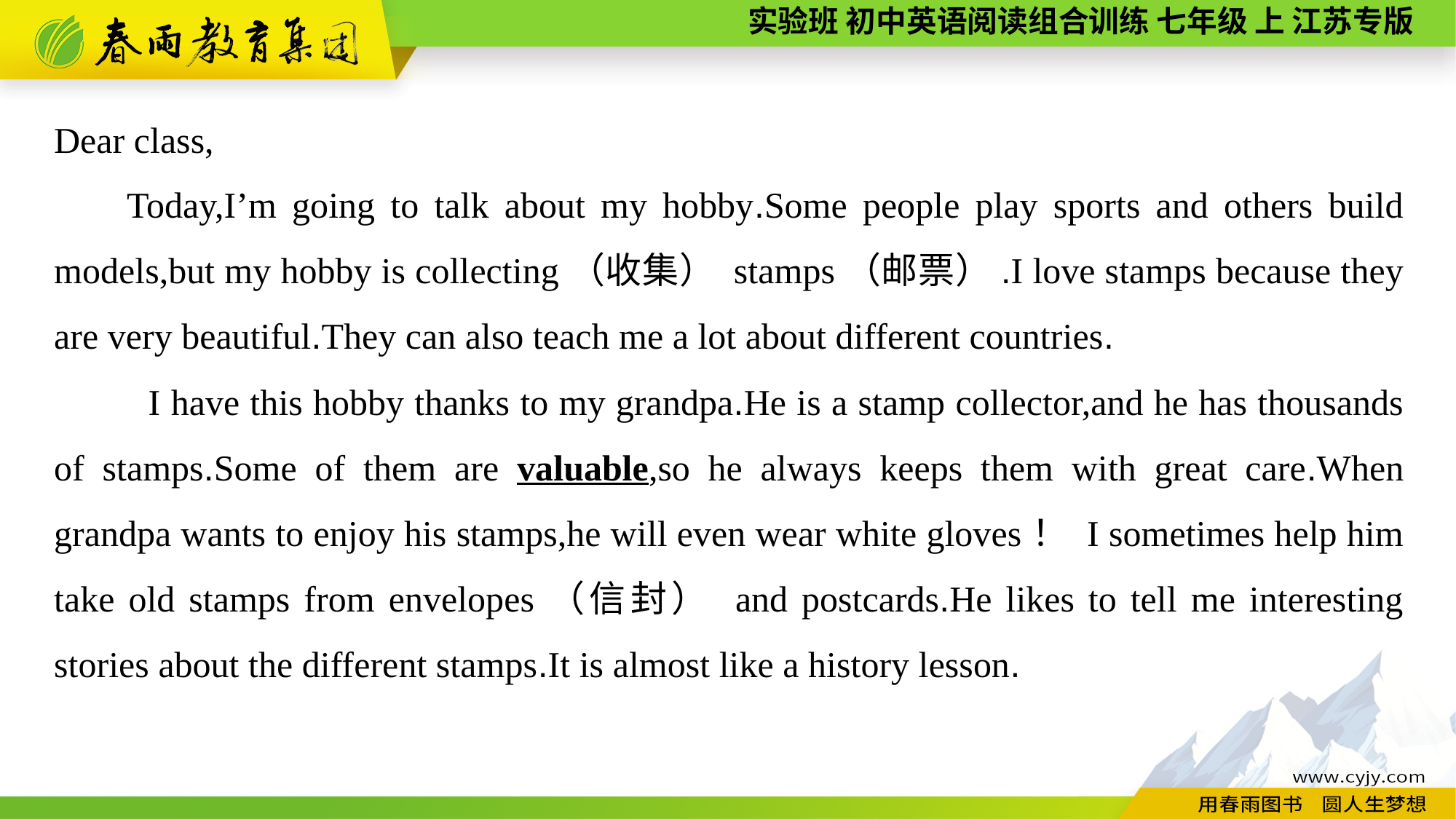

Dear class,
Today,I’m going to talk about my hobby.Some people play sports and others build models,but my hobby is collecting（收集） stamps（邮票）.I love stamps because they are very beautiful.They can also teach me a lot about different countries.
         I have this hobby thanks to my grandpa.He is a stamp collector,and he has thousands of stamps.Some of them are valuable,so he always keeps them with great care.When grandpa wants to enjoy his stamps,he will even wear white gloves！ I sometimes help him take old stamps from envelopes（信封） and postcards.He likes to tell me interesting stories about the different stamps.It is almost like a history lesson.